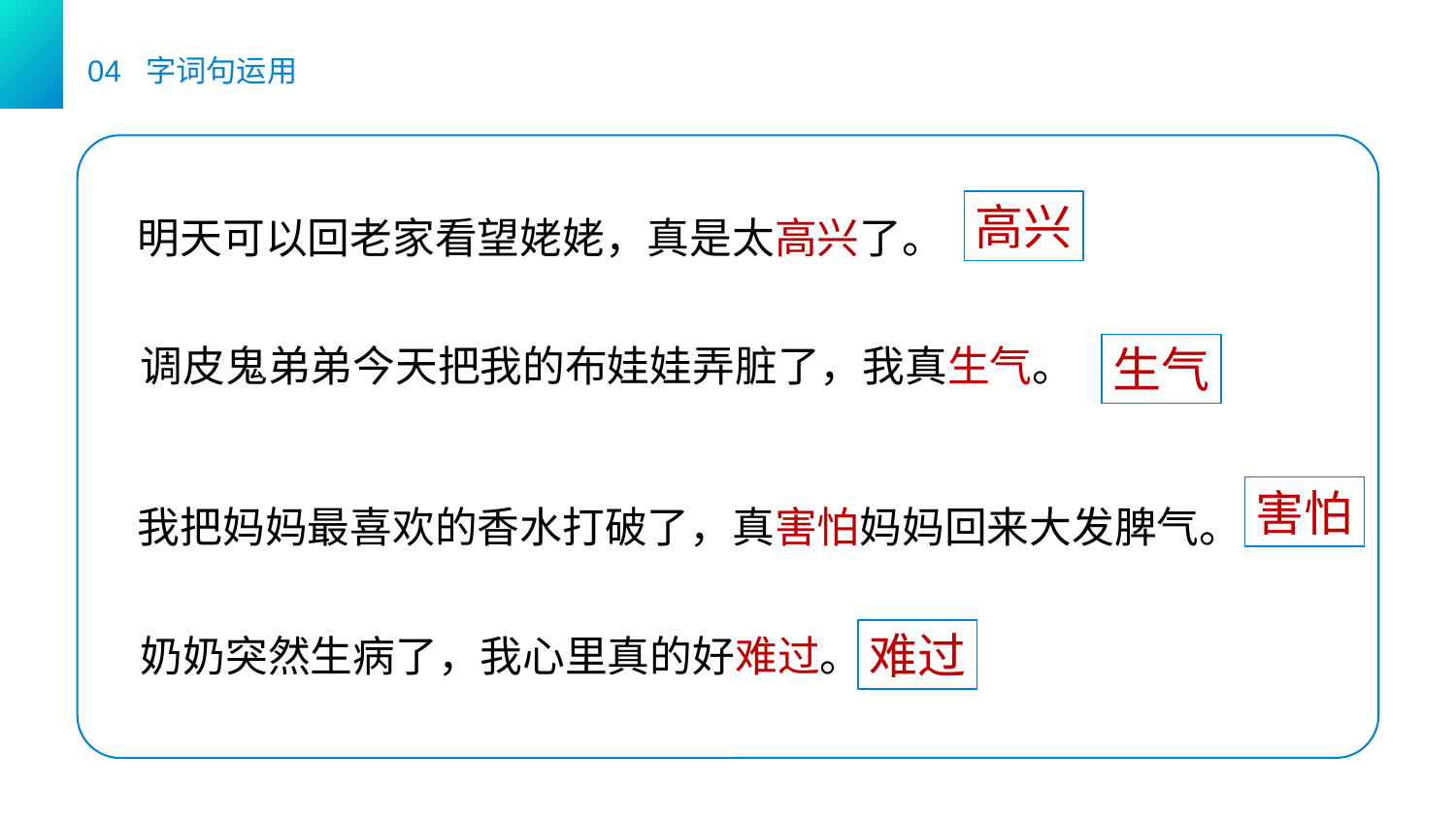

04  字词句运用
明天可以回老家看望姥姥，真是太高兴了。
高兴
调皮鬼弟弟今天把我的布娃娃弄脏了，我真生气。
生气
我把妈妈最喜欢的香水打破了，真害怕妈妈回来大发脾气。
害怕
难过
奶奶突然生病了，我心里真的好难过。